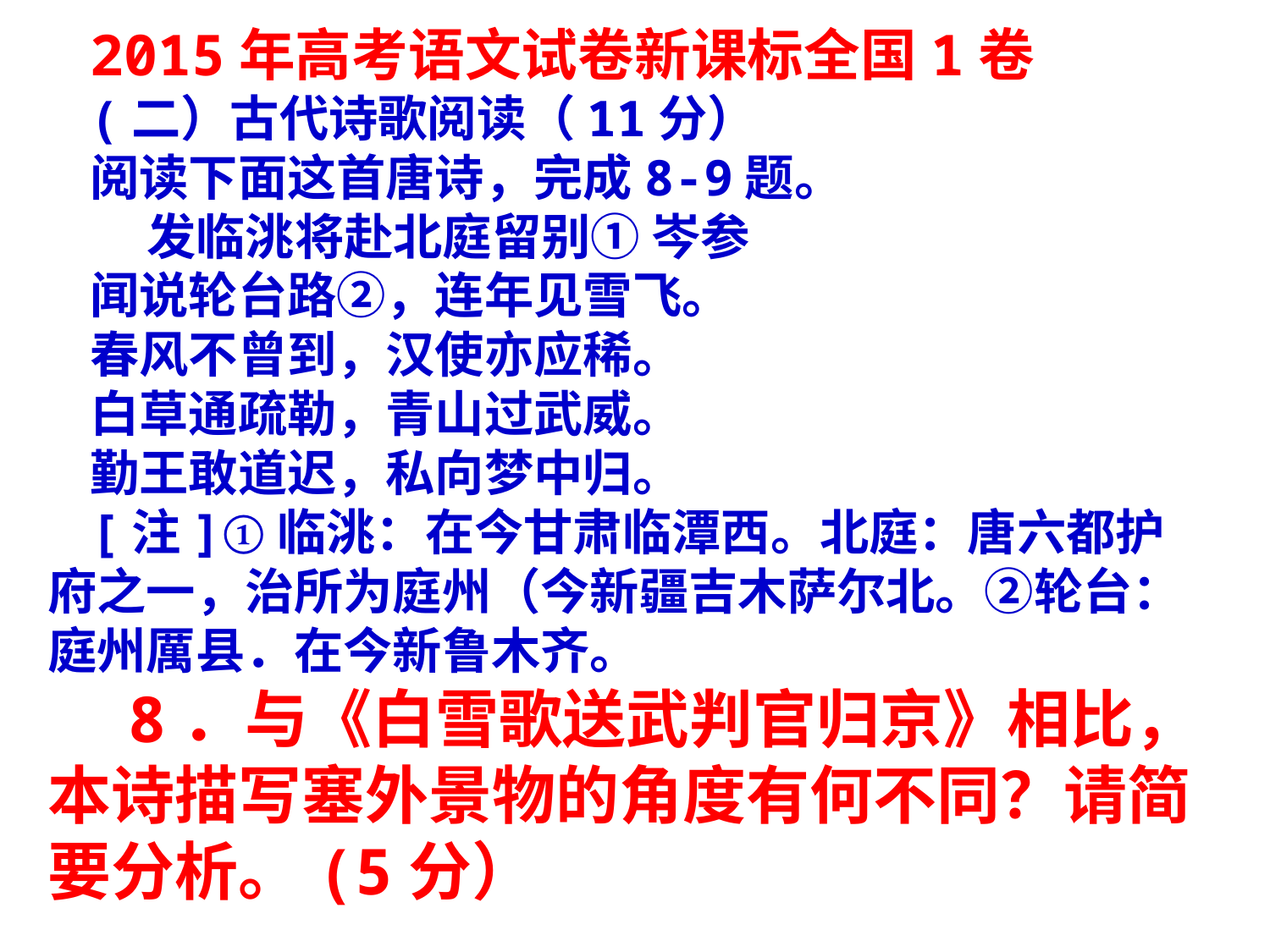

2015年高考语文试卷新课标全国1卷
(二）古代诗歌阅读（11分）
阅读下面这首唐诗，完成8-9题。
    发临洮将赴北庭留别① 岑参
闻说轮台路②，连年见雪飞。
春风不曾到，汉使亦应稀。
白草通疏勒，青山过武威。
勤王敢道迟，私向梦中归。
[注]①临洮：在今甘肃临潭西。北庭：唐六都护府之一，治所为庭州（今新疆吉木萨尔北。②轮台：庭州厲县．在今新鲁木齐。
 8．与《白雪歌送武判官归京》相比，本诗描写塞外景物的角度有何不同？请简要分析。(5分）